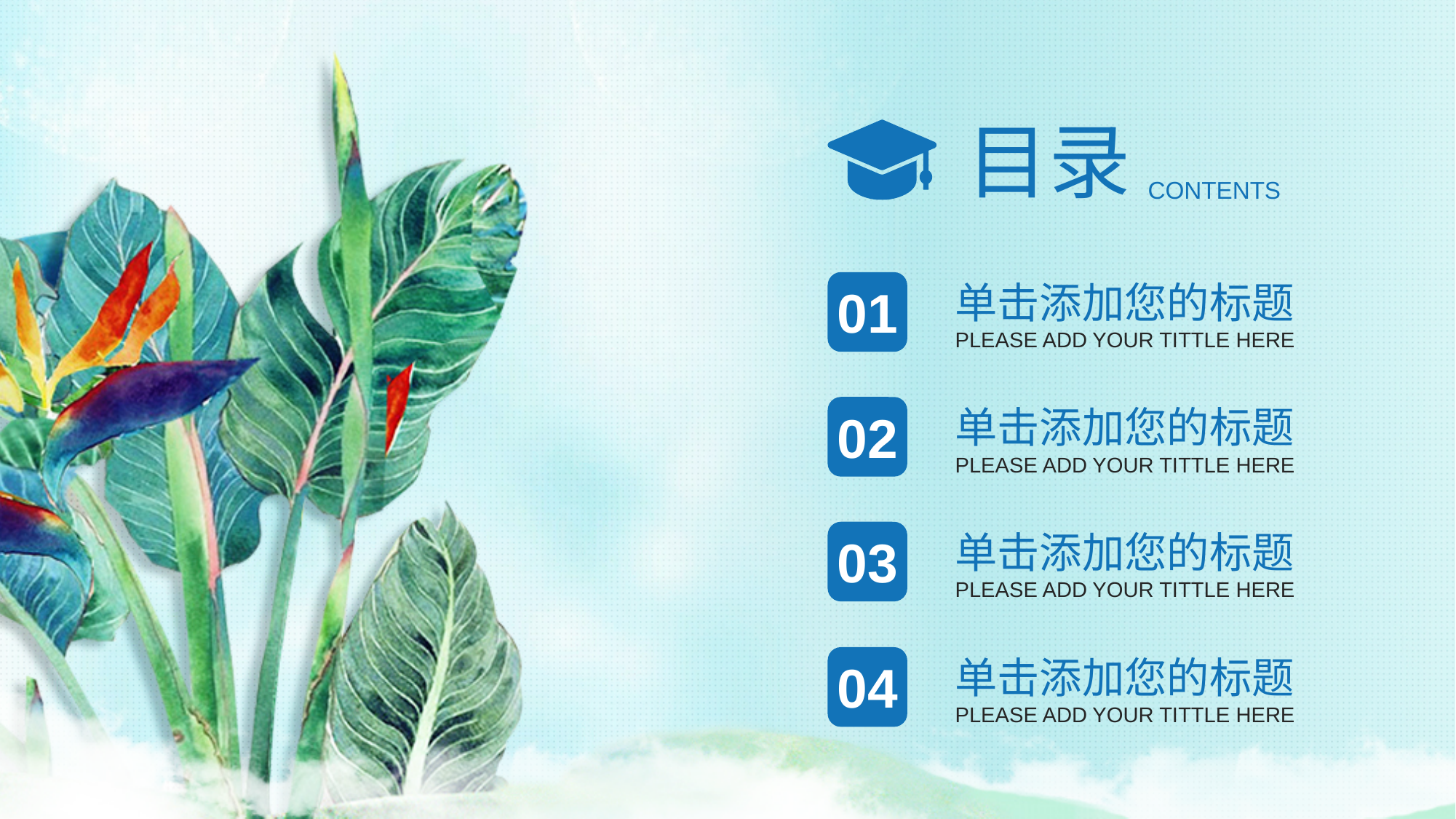

目录

CONTENTS
单击添加您的标题
PLEASE ADD YOUR TITTLE HERE

01
单击添加您的标题
PLEASE ADD YOUR TITTLE HERE

02
单击添加您的标题
PLEASE ADD YOUR TITTLE HERE

03
单击添加您的标题
PLEASE ADD YOUR TITTLE HERE

04